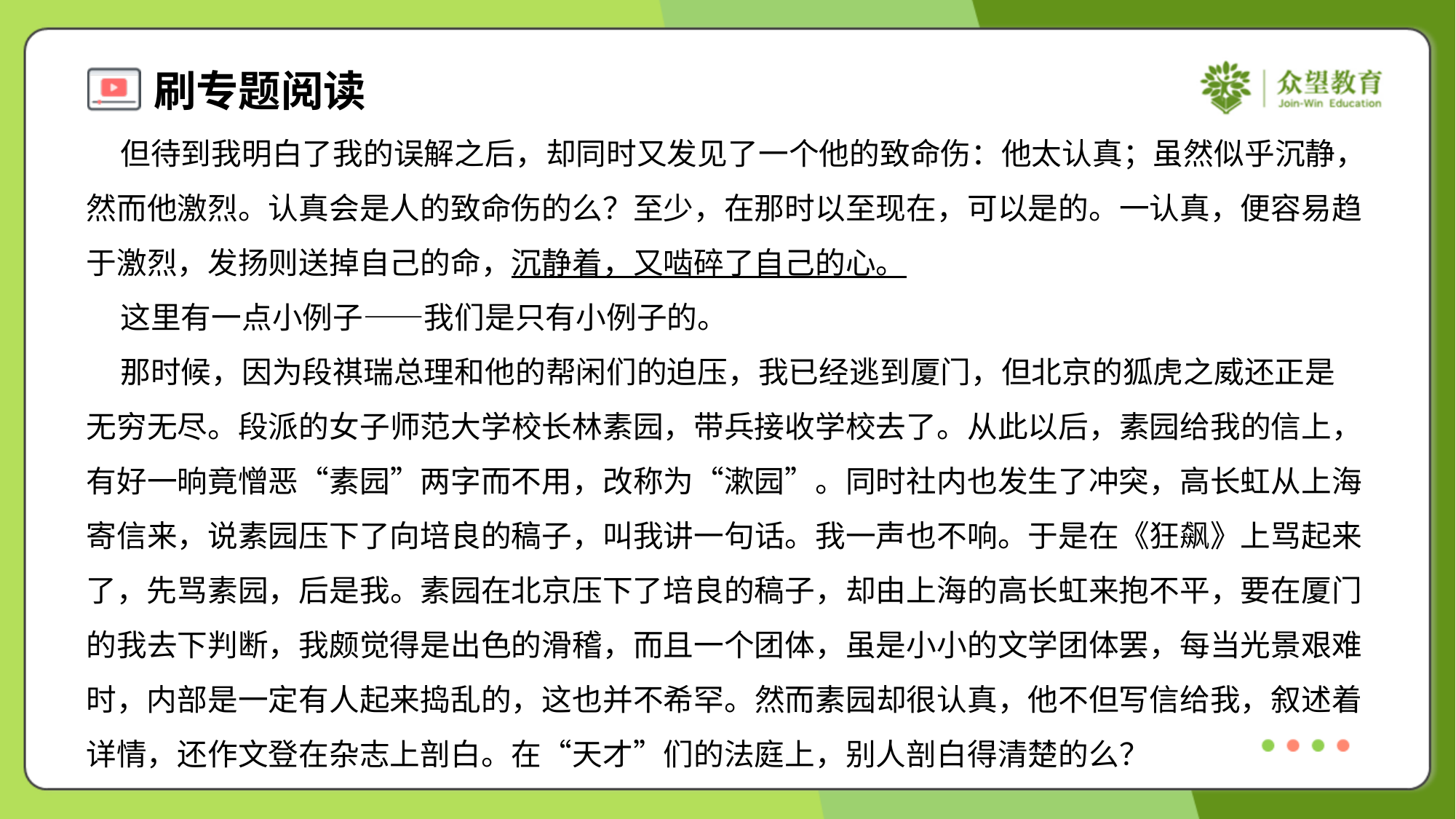

但待到我明白了我的误解之后，却同时又发见了一个他的致命伤：他太认真；虽然似乎沉静，
然而他激烈。认真会是人的致命伤的么？至少，在那时以至现在，可以是的。一认真，便容易趋
于激烈，发扬则送掉自己的命，沉静着，又啮碎了自己的心。
    这里有一点小例子——我们是只有小例子的。
    那时候，因为段祺瑞总理和他的帮闲们的迫压，我已经逃到厦门，但北京的狐虎之威还正是
无穷无尽。段派的女子师范大学校长林素园，带兵接收学校去了。从此以后，素园给我的信上，
有好一晌竟憎恶“素园”两字而不用，改称为“漱园”。同时社内也发生了冲突，高长虹从上海
寄信来，说素园压下了向培良的稿子，叫我讲一句话。我一声也不响。于是在《狂飙》上骂起来
了，先骂素园，后是我。素园在北京压下了培良的稿子，却由上海的高长虹来抱不平，要在厦门
的我去下判断，我颇觉得是出色的滑稽，而且一个团体，虽是小小的文学团体罢，每当光景艰难
时，内部是一定有人起来捣乱的，这也并不希罕。然而素园却很认真，他不但写信给我，叙述着
详情，还作文登在杂志上剖白。在“天才”们的法庭上，别人剖白得清楚的么？